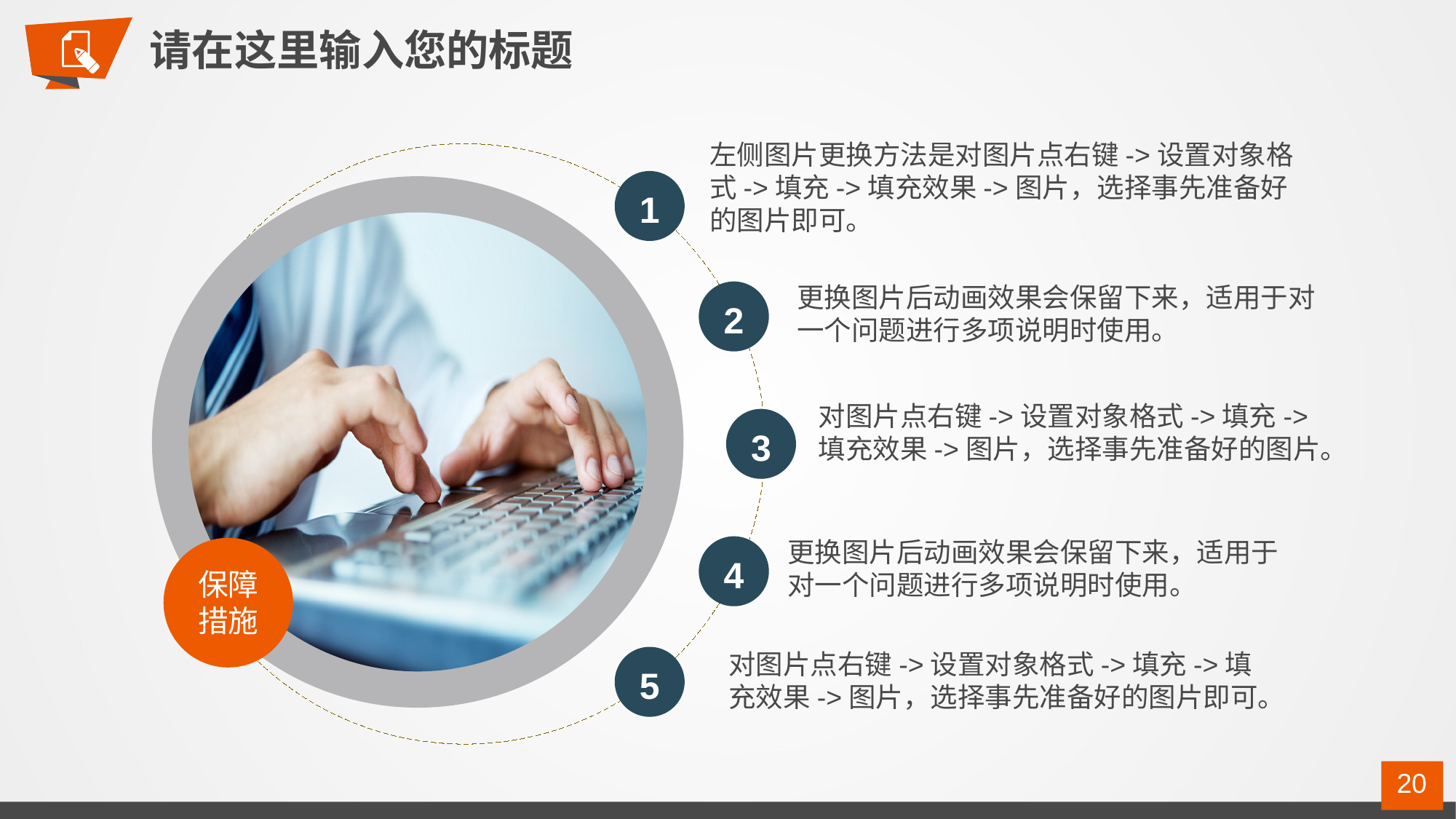

请在这里输入您的标题

左侧图片更换方法是对图片点右键->设置对象格式->填充->填充效果->图片，选择事先准备好的图片即可。

1

更换图片后动画效果会保留下来，适用于对一个问题进行多项说明时使用。
2
对图片点右键->设置对象格式->填充->填充效果->图片，选择事先准备好的图片。
3
更换图片后动画效果会保留下来，适用于对一个问题进行多项说明时使用。
4

保障措施
对图片点右键->设置对象格式->填充->填充效果->图片，选择事先准备好的图片即可。
5